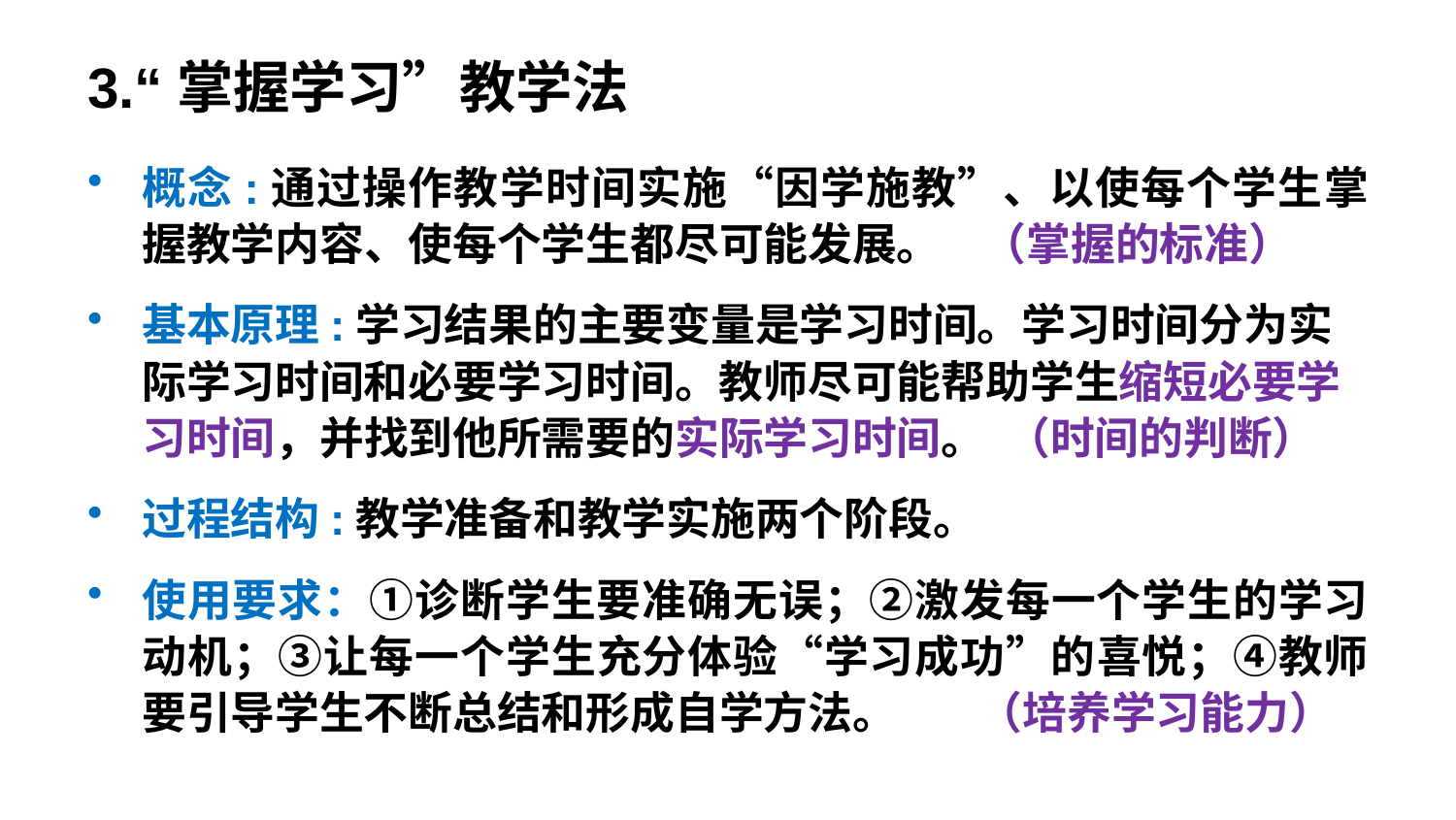

3.“掌握学习”教学法
概念:通过操作教学时间实施“因学施教”、以使每个学生掌握教学内容、使每个学生都尽可能发展。    （掌握的标准）
基本原理:学习结果的主要变量是学习时间。学习时间分为实际学习时间和必要学习时间。教师尽可能帮助学生缩短必要学习时间，并找到他所需要的实际学习时间。  （时间的判断）
过程结构:教学准备和教学实施两个阶段。
使用要求：①诊断学生要准确无误；②激发每一个学生的学习动机；③让每一个学生充分体验“学习成功”的喜悦；④教师要引导学生不断总结和形成自学方法。        （培养学习能力）